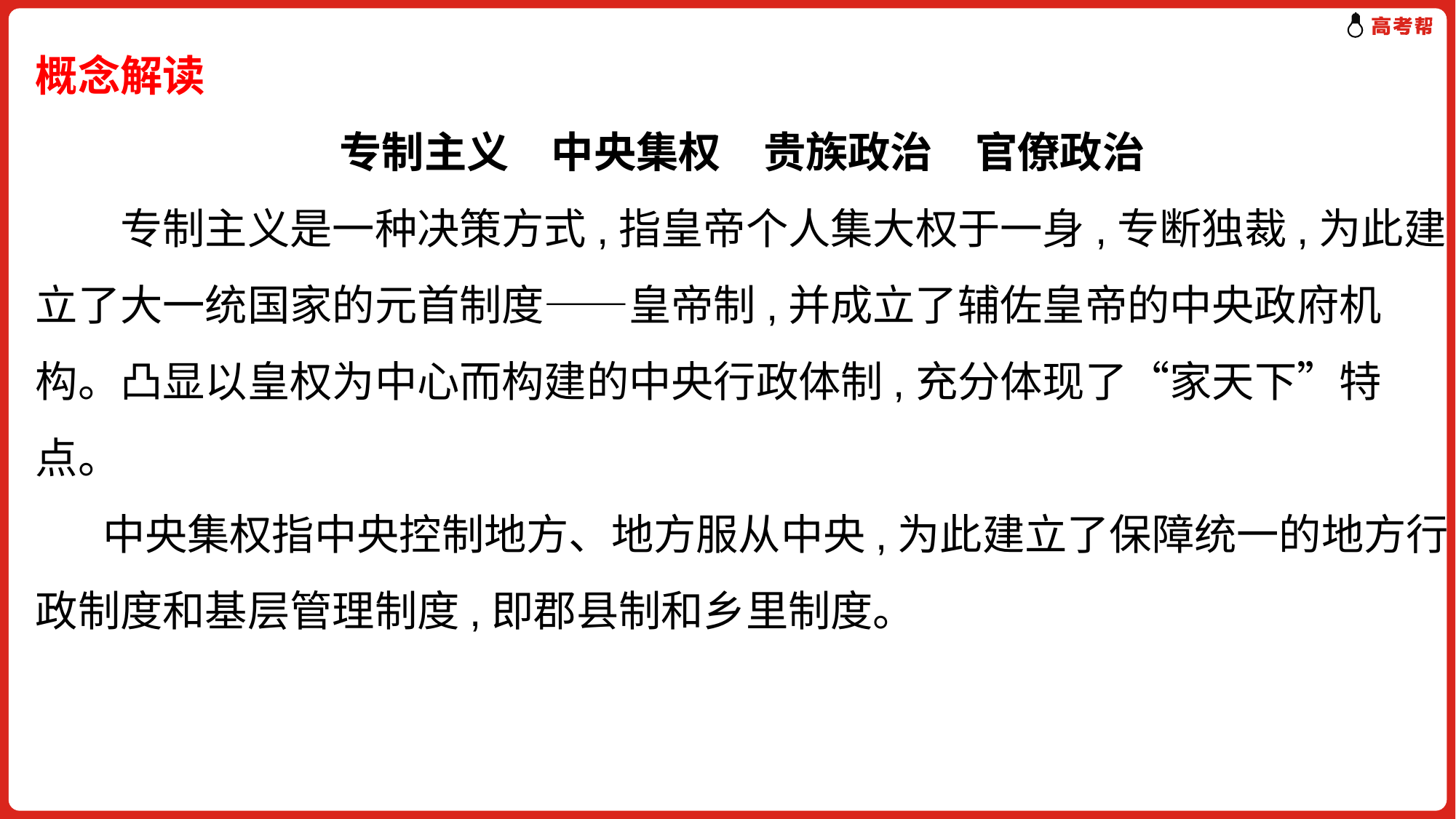

概念解读
专制主义　中央集权　贵族政治　官僚政治
　　专制主义是一种决策方式,指皇帝个人集大权于一身,专断独裁,为此建
立了大一统国家的元首制度——皇帝制,并成立了辅佐皇帝的中央政府机
构。凸显以皇权为中心而构建的中央行政体制,充分体现了“家天下”特
点。
      中央集权指中央控制地方、地方服从中央,为此建立了保障统一的地方行
政制度和基层管理制度,即郡县制和乡里制度。